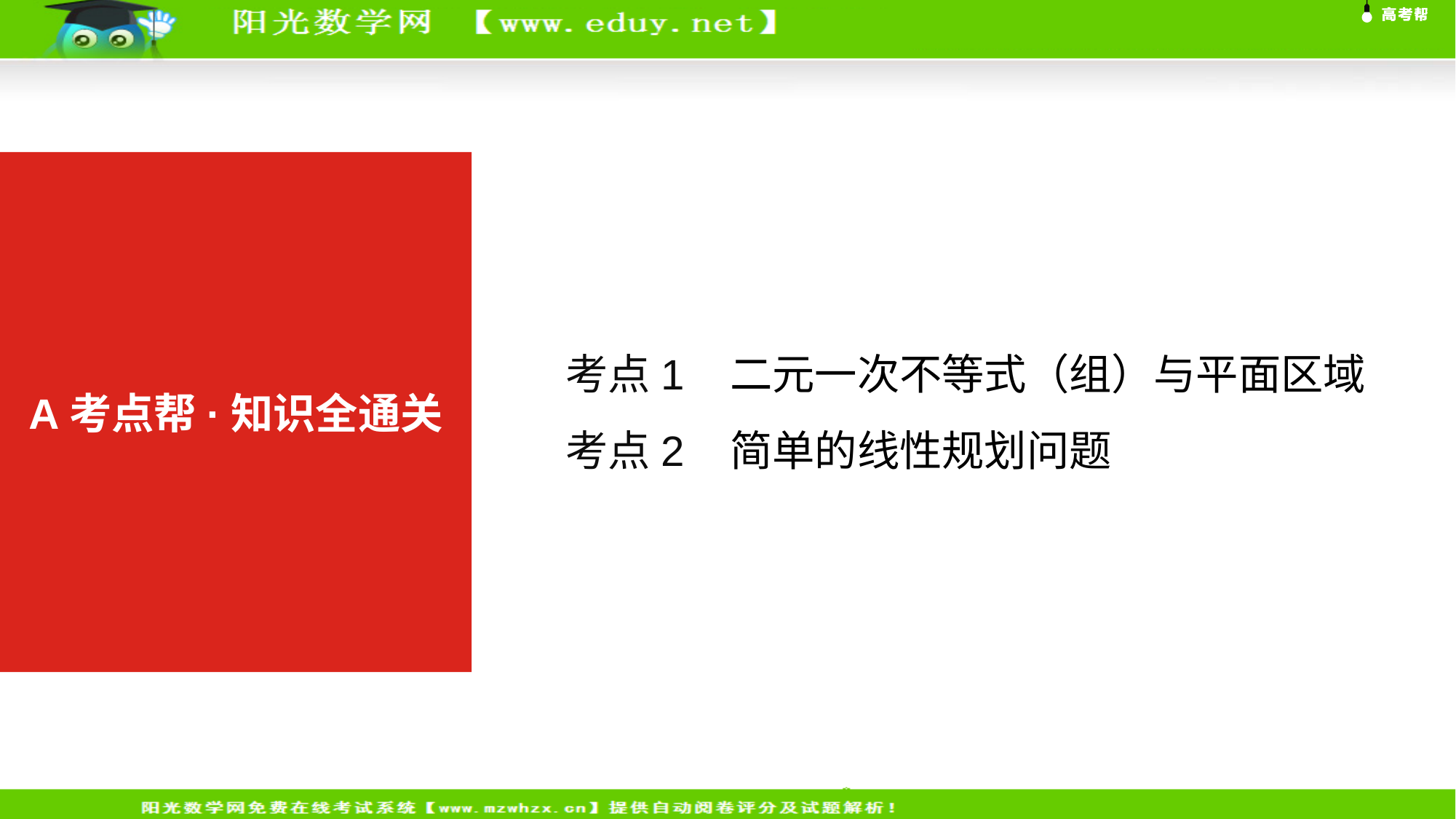

A考点帮·知识全通关
考点1   二元一次不等式（组）与平面区域
考点2   简单的线性规划问题